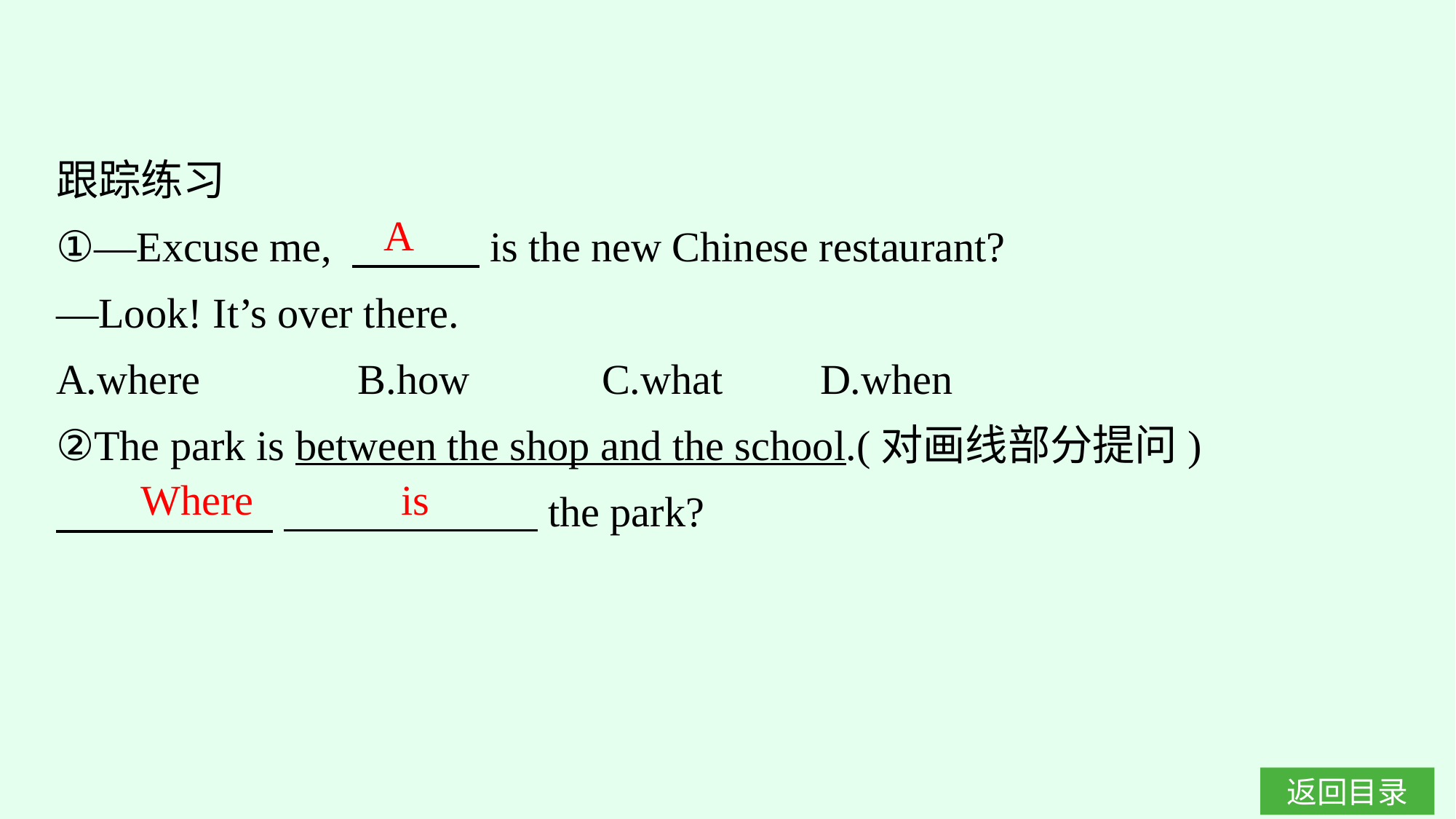

跟踪练习
①—Excuse me, 　　　is the new Chinese restaurant?
—Look! It’s over there.
A.where　　 　B.how		C.what	D.when
②The park is between the shop and the school.(对画线部分提问)
　　　     　 　　　　　　the park?
A
Where              is